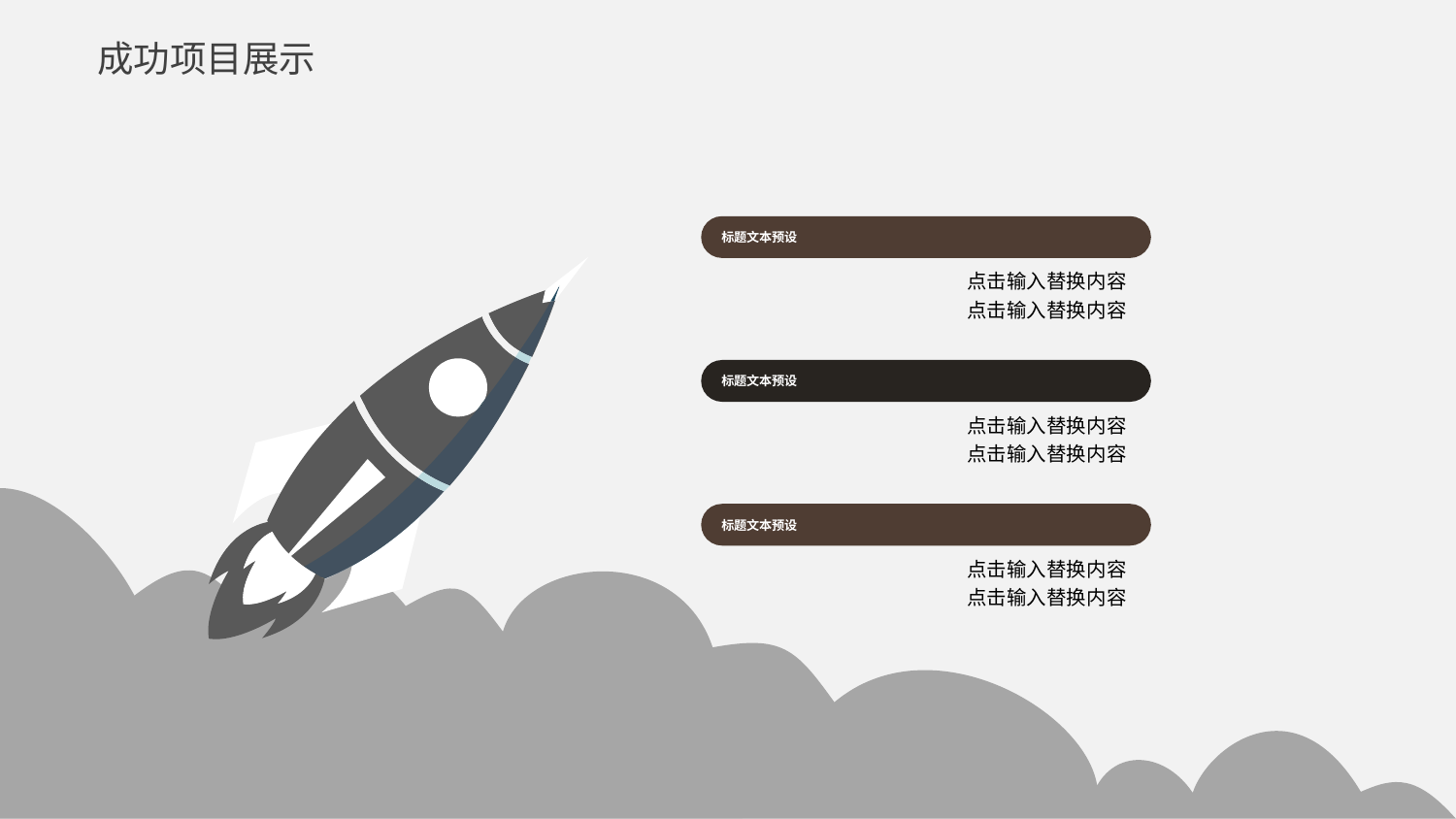

成功项目展示
标题文本预设
点击输入替换内容
点击输入替换内容

标题文本预设
点击输入替换内容
点击输入替换内容

标题文本预设
点击输入替换内容
点击输入替换内容